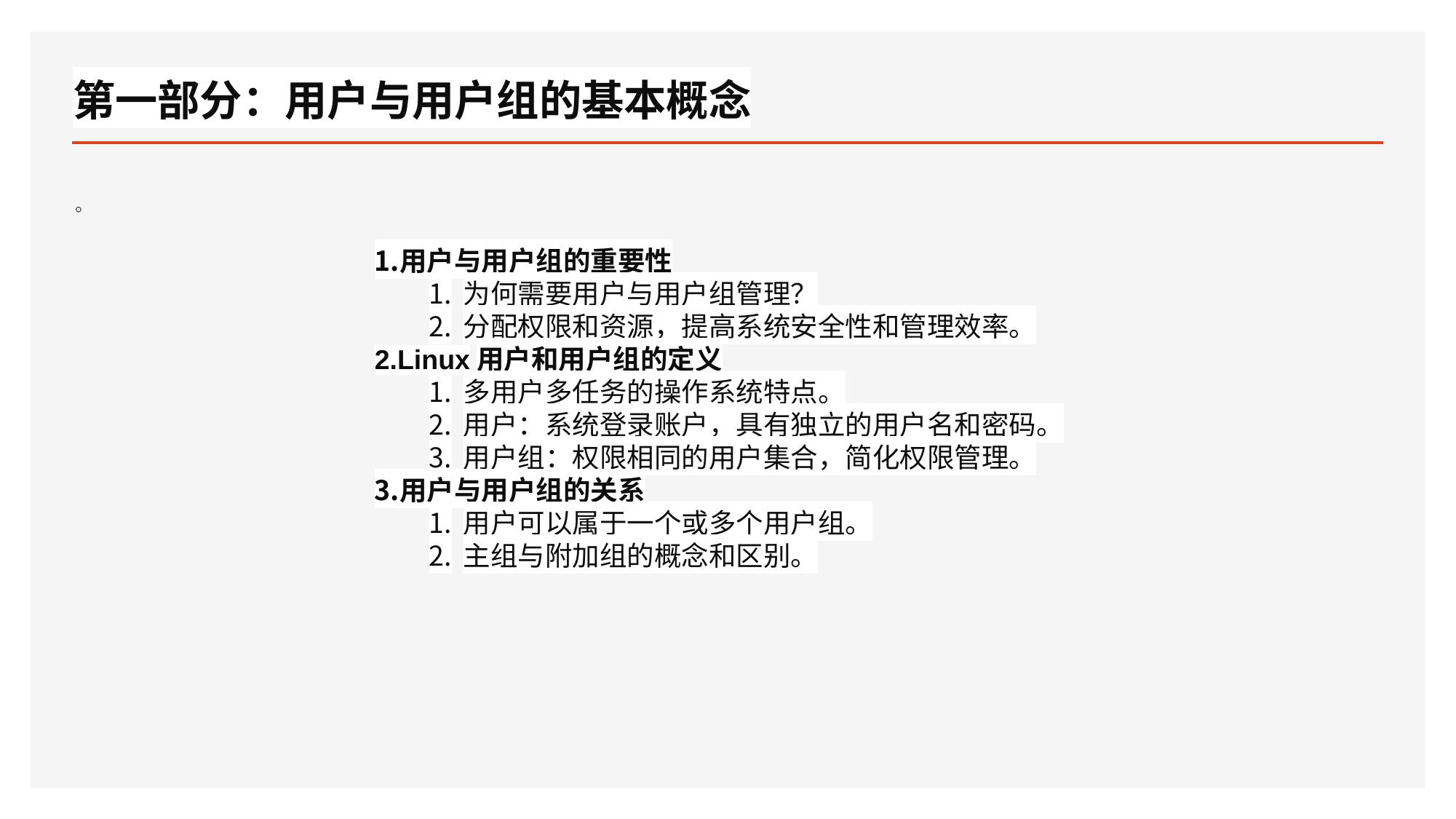

# 第一部分：用户与用户组的基本概念
。
用户与用户组的重要性
为何需要用户与用户组管理？
分配权限和资源，提高系统安全性和管理效率。
Linux用户和用户组的定义
多用户多任务的操作系统特点。
用户：系统登录账户，具有独立的用户名和密码。
用户组：权限相同的用户集合，简化权限管理。
用户与用户组的关系
用户可以属于一个或多个用户组。
主组与附加组的概念和区别。